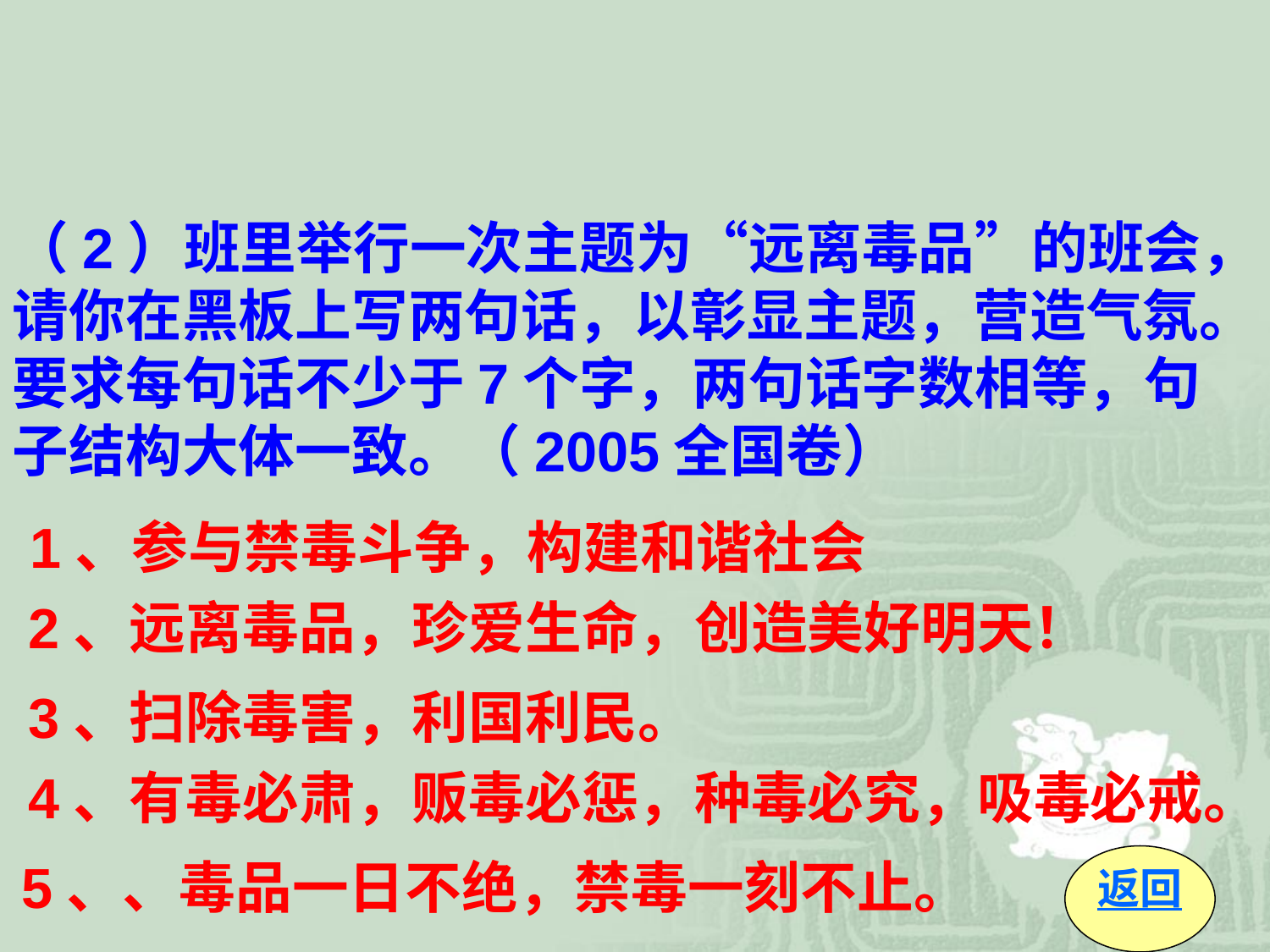

（2）班里举行一次主题为“远离毒品”的班会，请你在黑板上写两句话，以彰显主题，营造气氛。要求每句话不少于7个字，两句话字数相等，句子结构大体一致。（2005全国卷）
  1、参与禁毒斗争，构建和谐社会
 2、远离毒品，珍爱生命，创造美好明天！
 3、扫除毒害，利国利民。
 4、有毒必肃，贩毒必惩，种毒必究，吸毒必戒。
 5、、毒品一日不绝，禁毒一刻不止。

返回